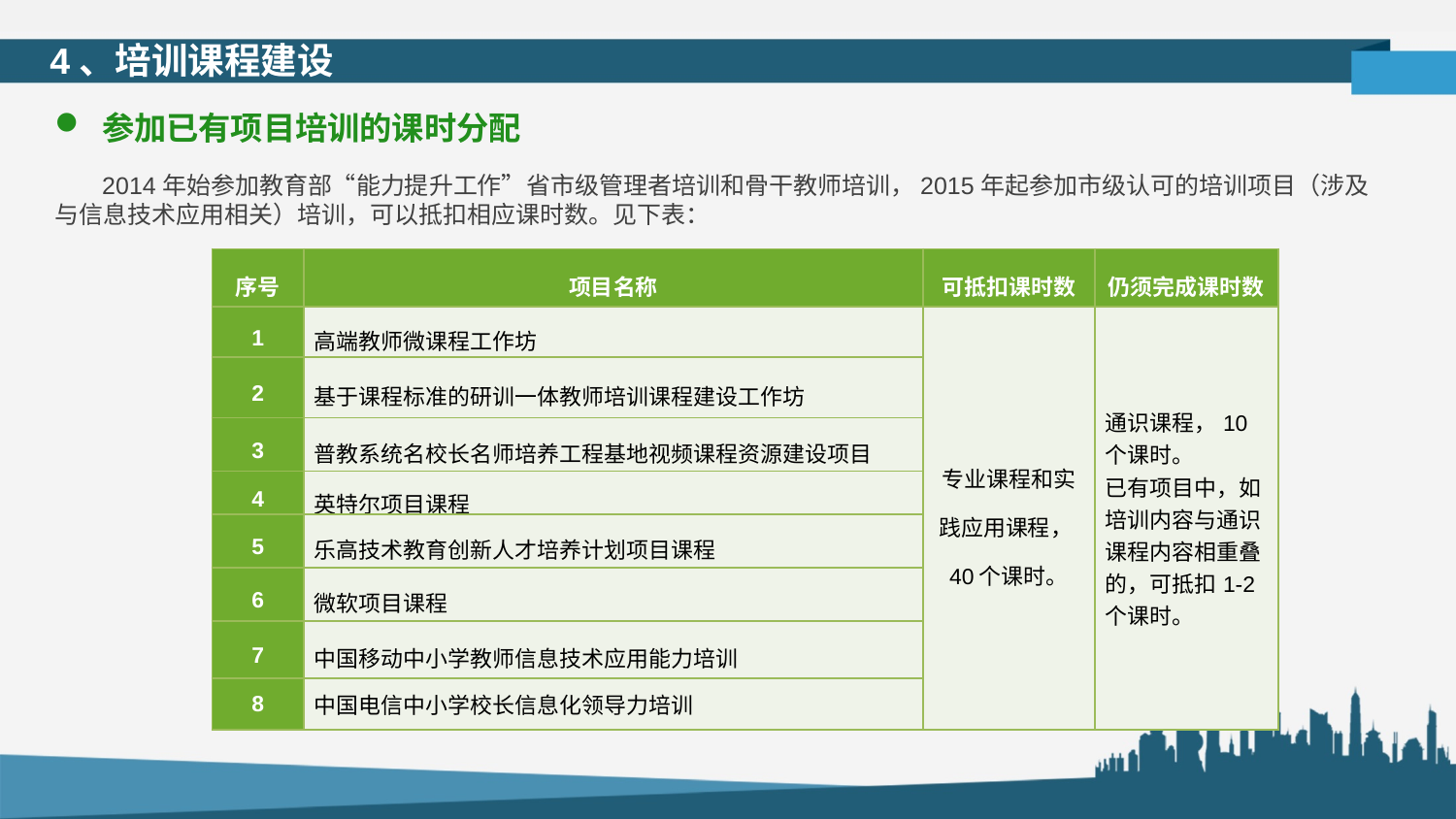

4、培训课程建设
 参加已有项目培训的课时分配
       2014年始参加教育部“能力提升工作”省市级管理者培训和骨干教师培训，2015年起参加市级认可的培训项目（涉及与信息技术应用相关）培训，可以抵扣相应课时数。见下表：
| 序号 | 项目名称 | 可抵扣课时数 | 仍须完成课时数 |
| --- | --- | --- | --- |
| 1 | 高端教师微课程工作坊 | 专业课程和实践应用课程，40个课时。 | 通识课程，10个课时。 已有项目中，如培训内容与通识课程内容相重叠的，可抵扣1-2个课时。 |
| 2 | 基于课程标准的研训一体教师培训课程建设工作坊 |  |  |
| 3 | 普教系统名校长名师培养工程基地视频课程资源建设项目 |  |  |
| 4 | 英特尔项目课程 |  |  |
| 5 | 乐高技术教育创新人才培养计划项目课程 |  |  |
| 6 | 微软项目课程 |  |  |
| 7 | 中国移动中小学教师信息技术应用能力培训 |  |  |
| 8 | 中国电信中小学校长信息化领导力培训 |  |  |